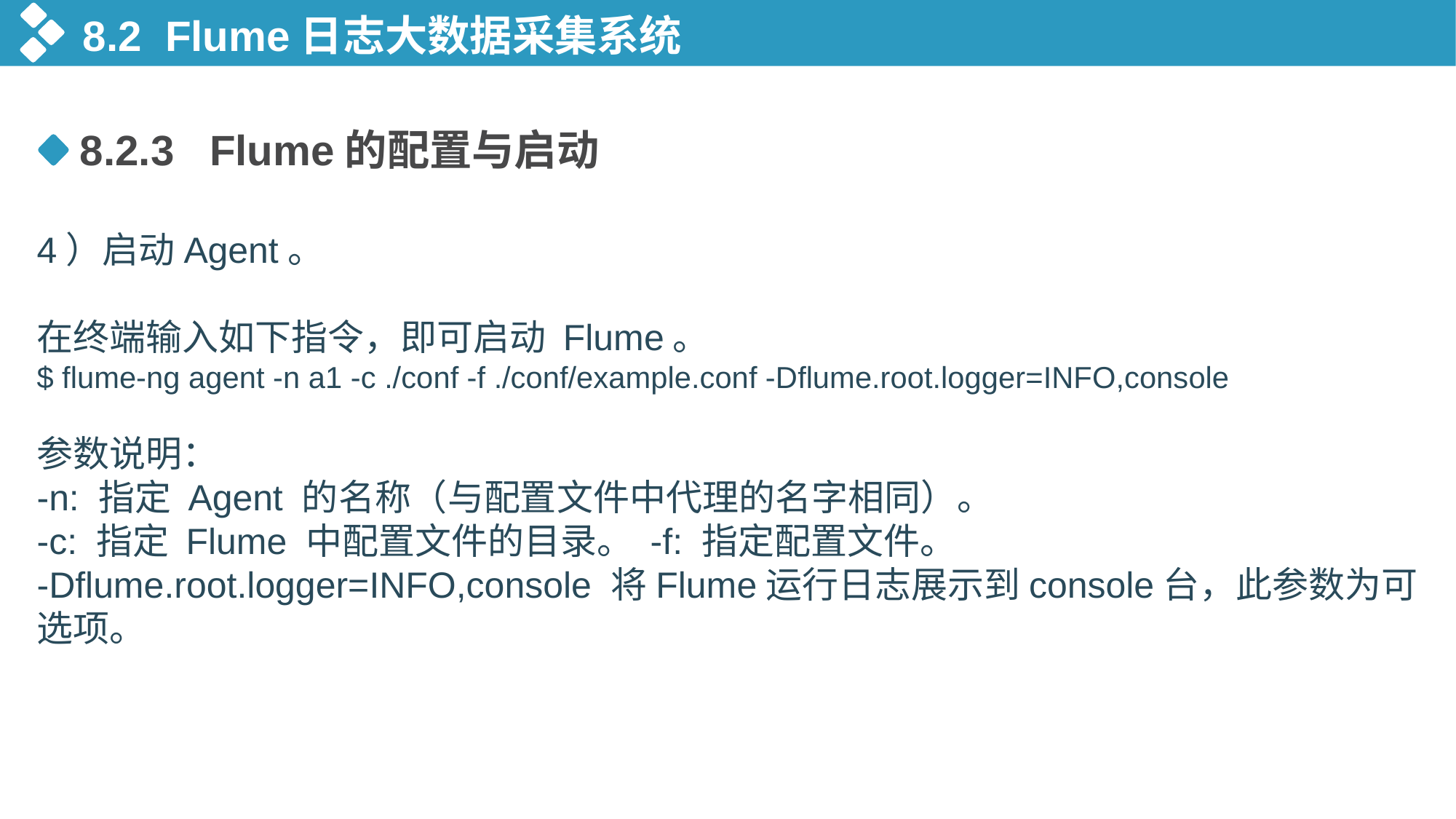

8.2  Flume日志大数据采集系统

8.2.3   Flume的配置与启动

4）启动Agent。

在终端输入如下指令，即可启动 Flume。
$ flume-ng agent -n a1 -c ./conf -f ./conf/example.conf -Dflume.root.logger=INFO,console

参数说明：
-n: 指定 Agent 的名称（与配置文件中代理的名字相同）。
-c: 指定 Flume 中配置文件的目录。 -f: 指定配置文件。
-Dflume.root.logger=INFO,console 将Flume运行日志展示到console台，此参数为可选项。